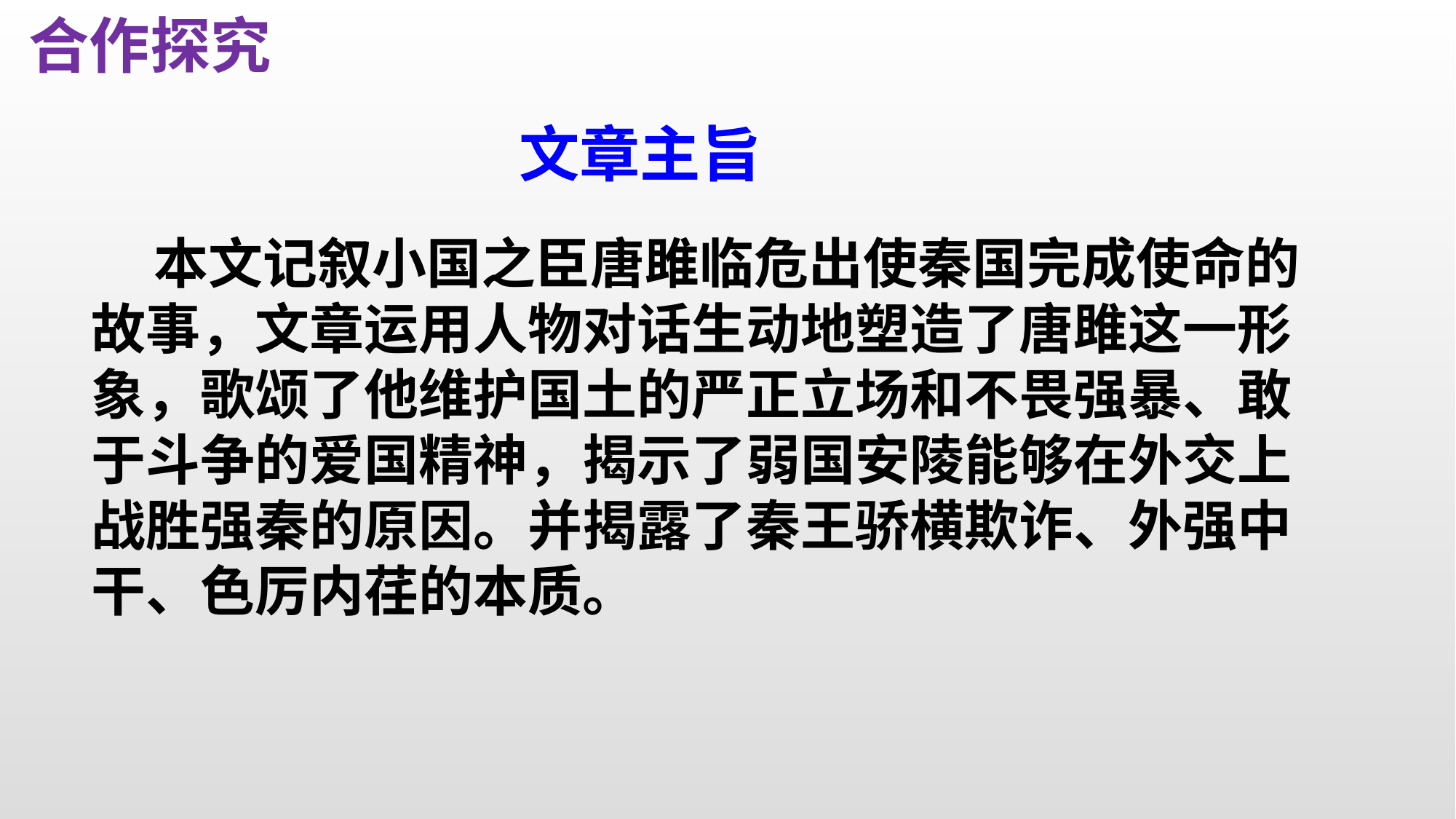

合作探究

文章主旨
    本文记叙小国之臣唐雎临危出使秦国完成使命的故事，文章运用人物对话生动地塑造了唐雎这一形象，歌颂了他维护国土的严正立场和不畏强暴、敢于斗争的爱国精神，揭示了弱国安陵能够在外交上战胜强秦的原因。并揭露了秦王骄横欺诈、外强中干、色厉内荏的本质。